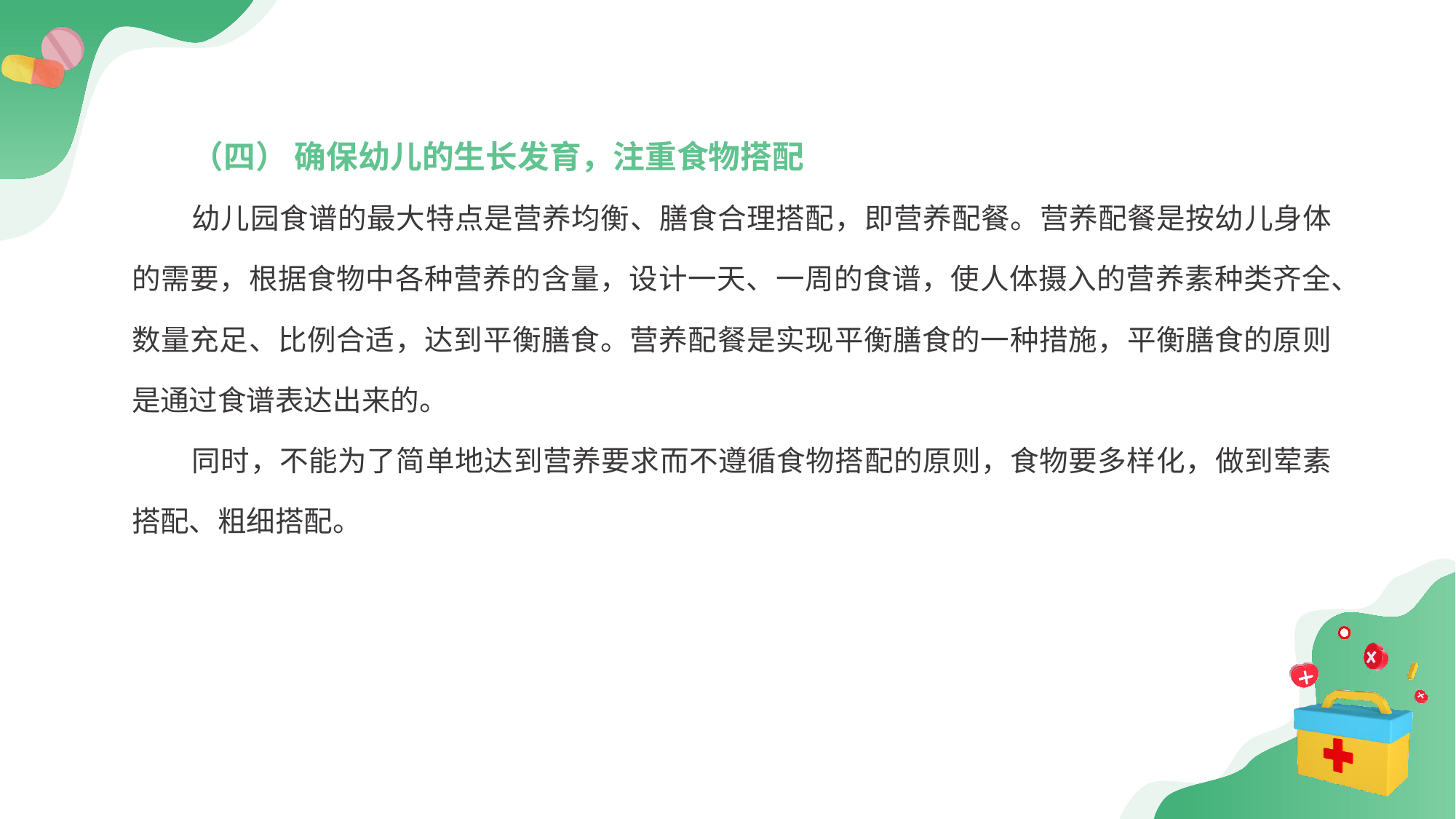

（四） 确保幼儿的生长发育，注重食物搭配
幼儿园食谱的最大特点是营养均衡、膳食合理搭配，即营养配餐。营养配餐是按幼儿身体的需要，根据食物中各种营养的含量，设计一天、一周的食谱，使人体摄入的营养素种类齐全、数量充足、比例合适，达到平衡膳食。营养配餐是实现平衡膳食的一种措施，平衡膳食的原则是通过食谱表达出来的。
同时，不能为了简单地达到营养要求而不遵循食物搭配的原则，食物要多样化，做到荤素搭配、粗细搭配。